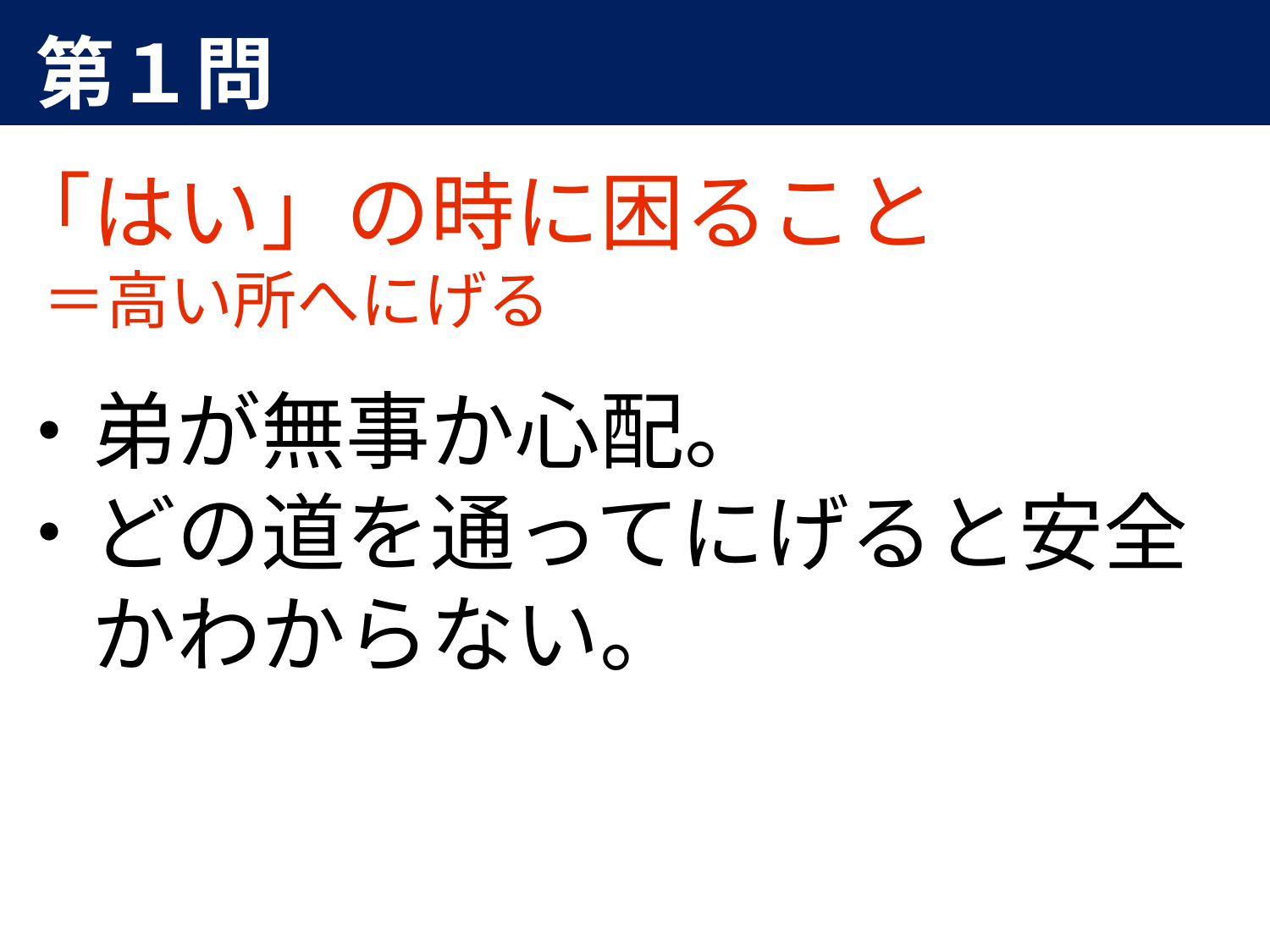

第１問
「はい」の時に困ること
　＝高い所へにげる
・弟が無事か心配。
・どの道を通ってにげると安全
　かわからない。